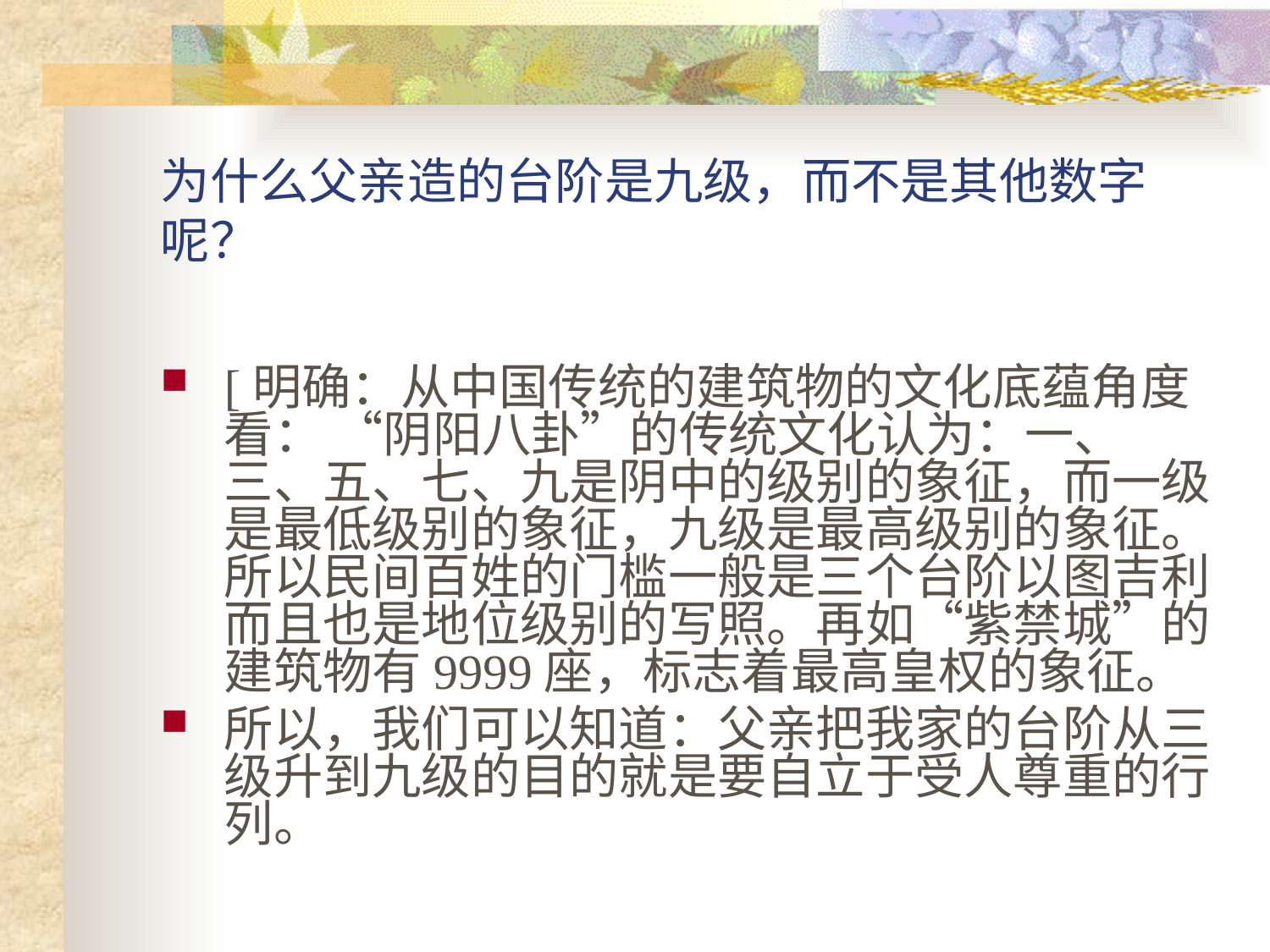

# 为什么父亲造的台阶是九级，而不是其他数字呢？zxxk

[明确：从中国传统的建筑物的文化底蕴角度看： “阴阳八卦”的传统文化认为：一、三、五、七、九是阴中的级别的象征，而一级是最低级别的象征，九级是最高级别的象征。所以民间百姓的门槛一般是三个台阶以图吉利而且也是地位级别的写照。再如“紫禁城”的建筑物有9999座，标志着最高皇权的象征。
所以，我们可以知道：父亲把我家的台阶从三级升到九级的目的就是要自立于受人尊重的行列。